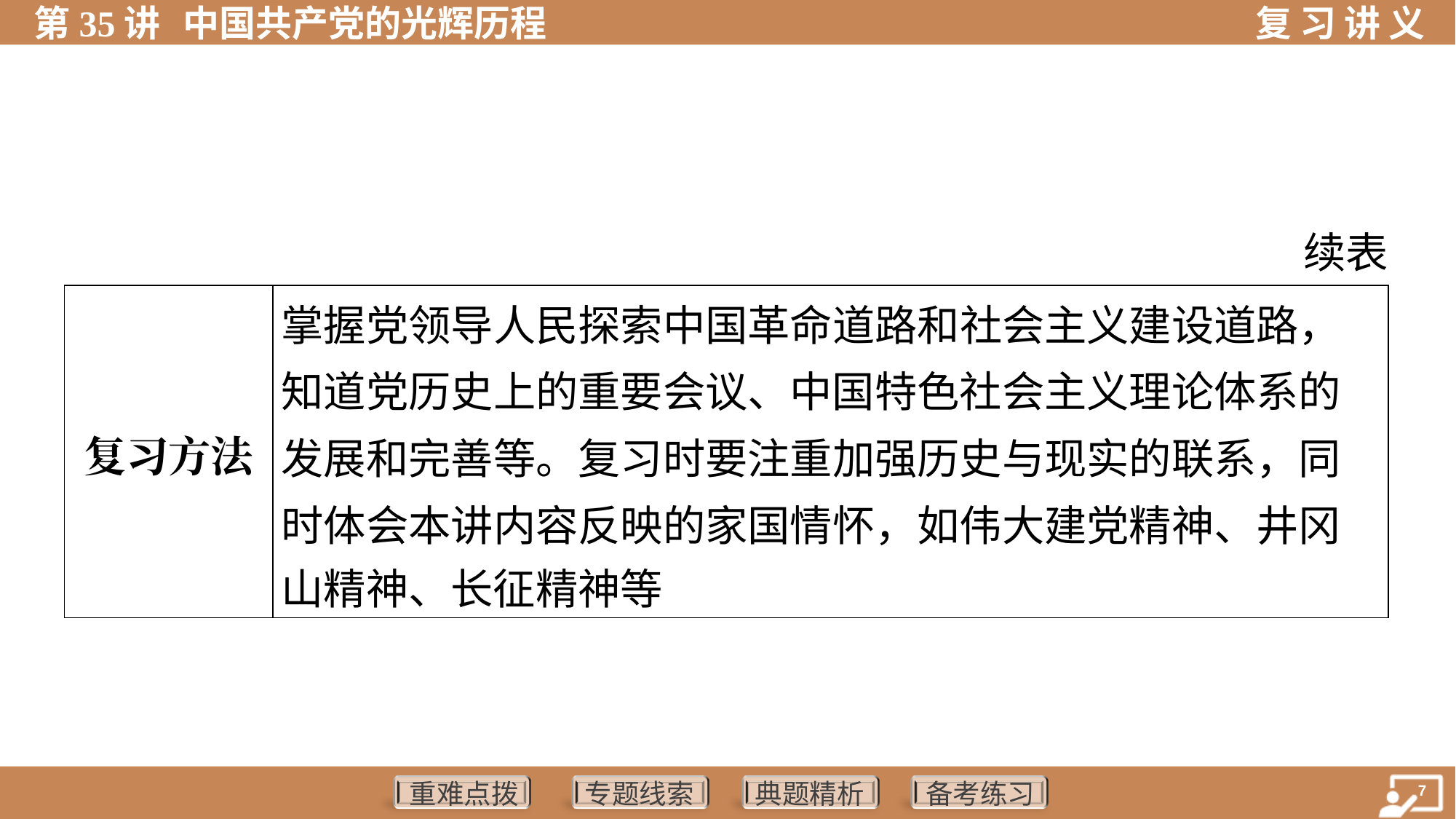

续表
| 复习方法 | 掌握党领导人民探索中国革命道路和社会主义建设道路， 知道党历史上的重要会议、中国特色社会主义理论体系的 发展和完善等。复习时要注重加强历史与现实的联系，同 时体会本讲内容反映的家国情怀，如伟大建党精神、井冈 山精神、长征精神等 |
| --- | --- |